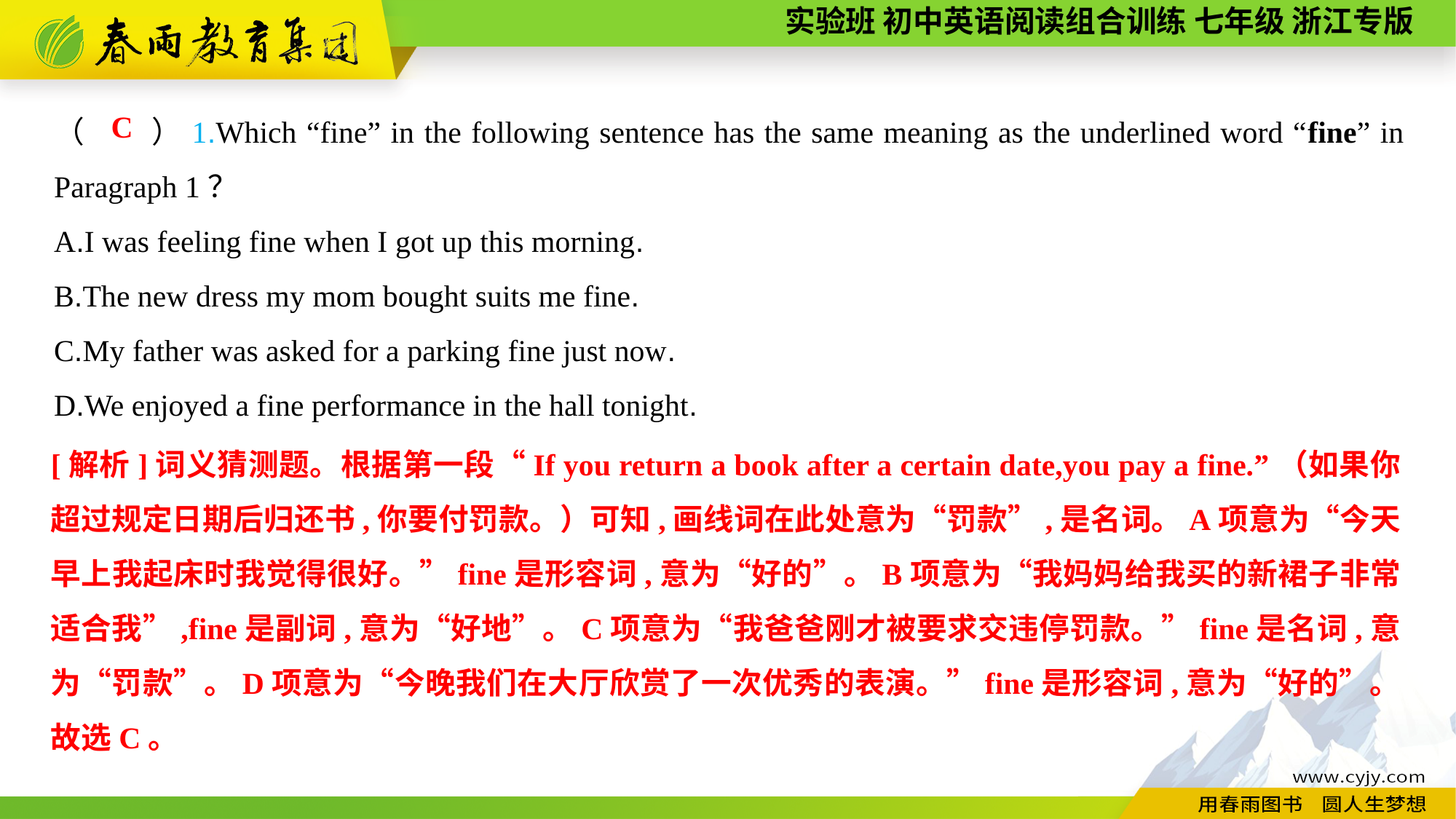

（　　）1.Which “fine” in the following sentence has the same meaning as the underlined word “fine” in Paragraph 1？
A.I was feeling fine when I got up this morning.
B.The new dress my mom bought suits me fine.
C.My father was asked for a parking fine just now.
D.We enjoyed a fine performance in the hall tonight.
C
[解析]词义猜测题。根据第一段“If you return a book after a certain date,you pay a fine.”（如果你超过规定日期后归还书,你要付罚款。）可知,画线词在此处意为“罚款”,是名词。A项意为“今天早上我起床时我觉得很好。”fine是形容词,意为“好的”。B项意为“我妈妈给我买的新裙子非常适合我”,fine是副词,意为“好地”。C项意为“我爸爸刚才被要求交违停罚款。”fine是名词,意为“罚款”。D项意为“今晚我们在大厅欣赏了一次优秀的表演。”fine是形容词,意为“好的”。故选C。